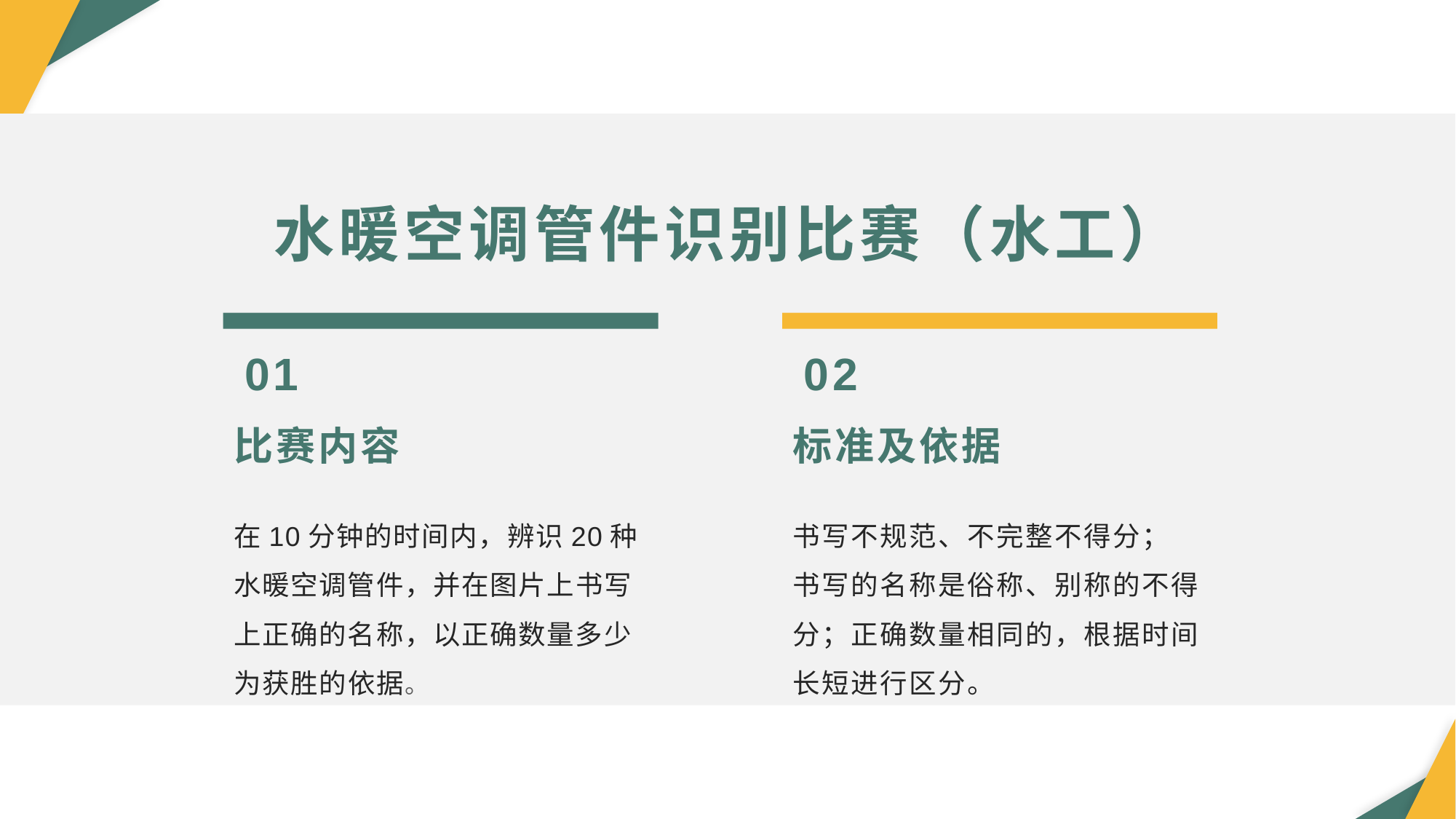

水暖空调管件识别比赛（水工）

01
02
比赛内容
标准及依据
在10分钟的时间内，辨识20种水暖空调管件，并在图片上书写上正确的名称，以正确数量多少为获胜的依据。
书写不规范、不完整不得分； 书写的名称是俗称、别称的不得分；正确数量相同的，根据时间长短进行区分。